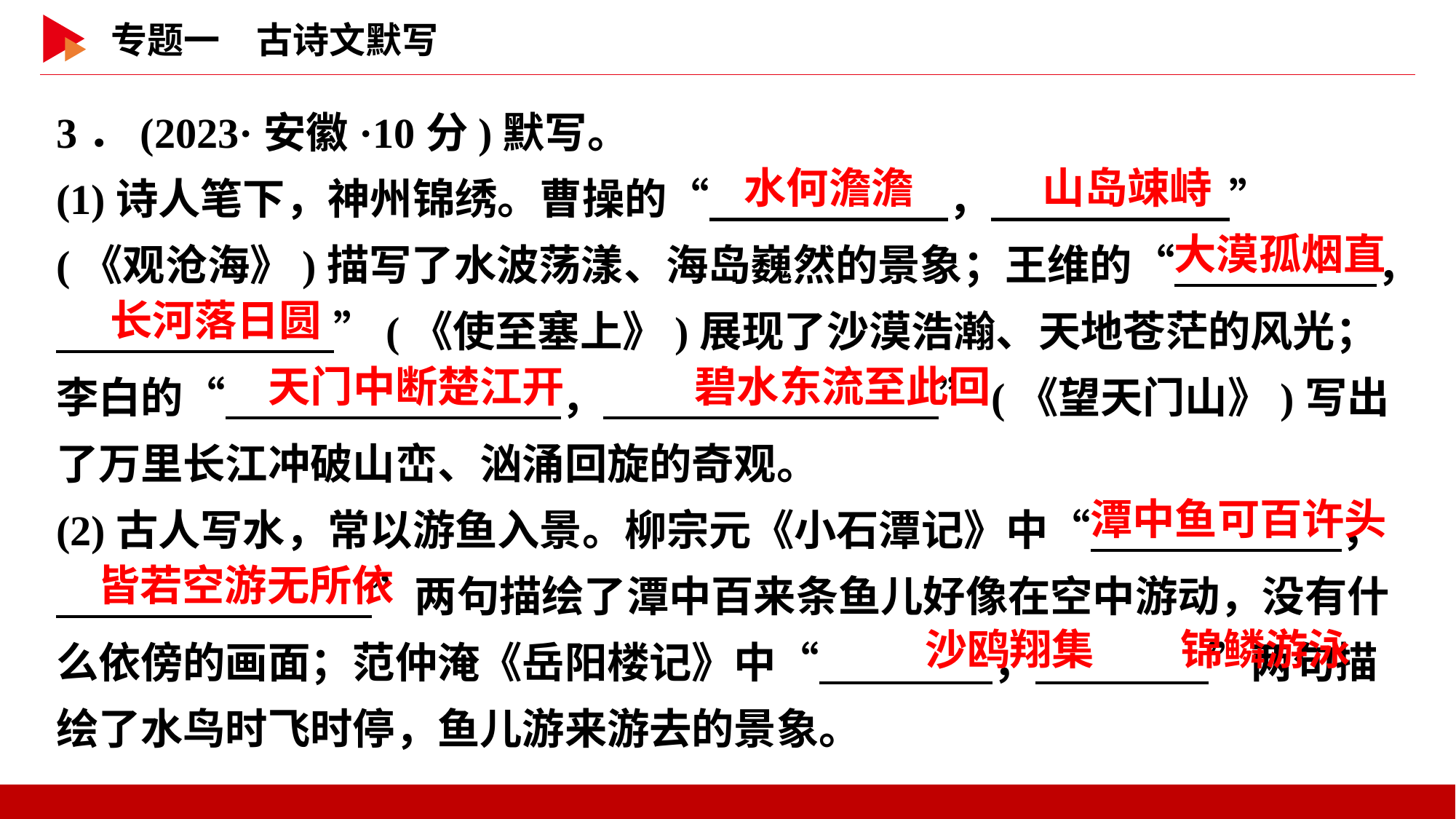

3．(2023·安徽·10分)默写。
(1)诗人笔下，神州锦绣。曹操的“　                　，　                　”
(《观沧海》)描写了水波荡漾、海岛巍然的景象；王维的“                     ，
　                    　”(《使至塞上》)展现了沙漠浩瀚、天地苍茫的风光；李白的“　                          　，　                          　”(《望天门山》)写出了万里长江冲破山峦、汹涌回旋的奇观。
(2)古人写水，常以游鱼入景。柳宗元《小石潭记》中“                          ，
　                        　”两句描绘了潭中百来条鱼儿好像在空中游动，没有什么依傍的画面；范仲淹《岳阳楼记》中“                  ，                  ”两句描绘了水鸟时飞时停，鱼儿游来游去的景象。
水何澹澹
山岛竦峙
大漠孤烟直
长河落日圆
天门中断楚江开
碧水东流至此回
潭中鱼可百许头
皆若空游无所依
沙鸥翔集
锦鳞游泳